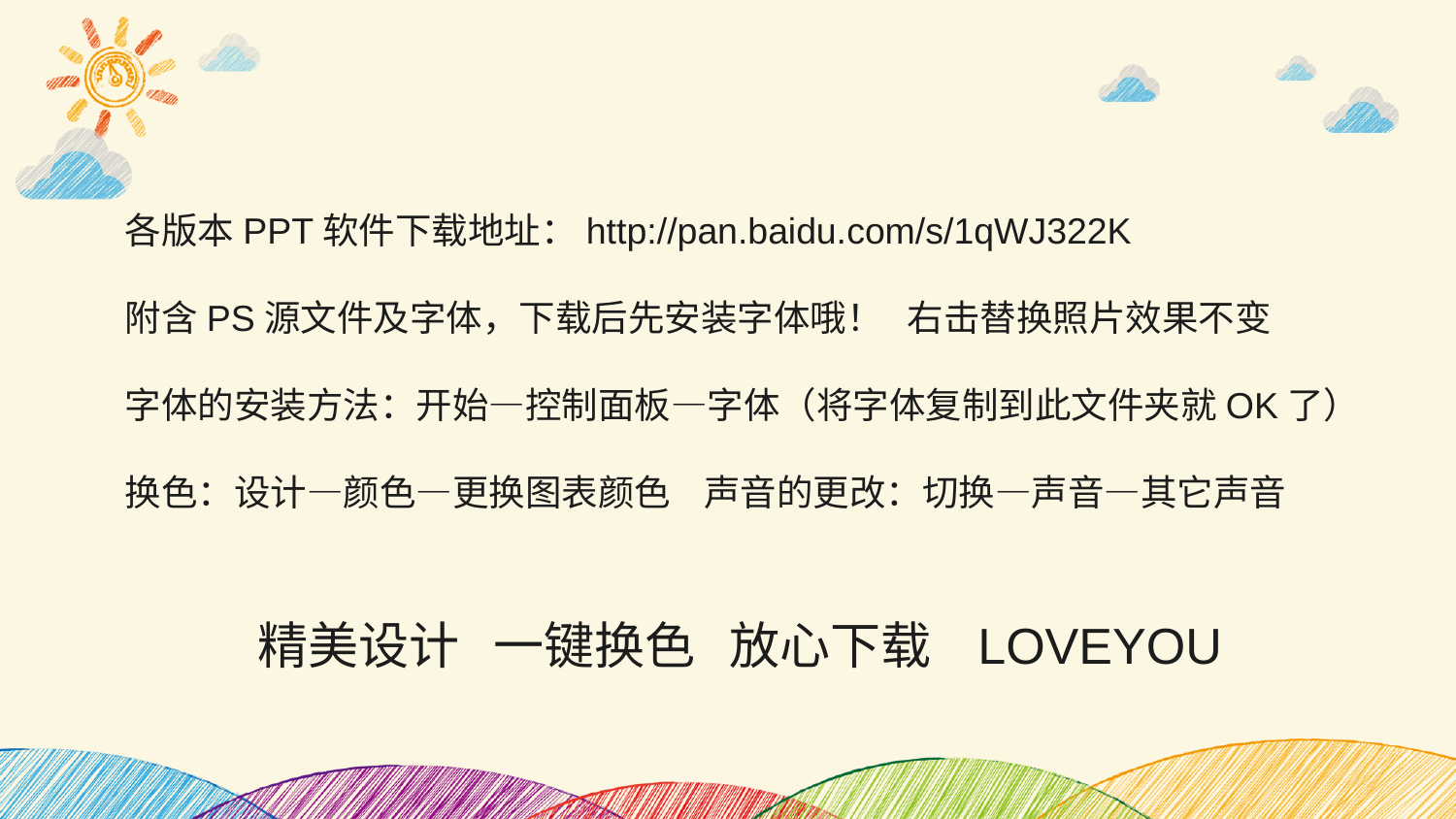

各版本PPT软件下载地址：http://pan.baidu.com/s/1qWJ322K
附含PS源文件及字体，下载后先安装字体哦！   右击替换照片效果不变
字体的安装方法：开始—控制面板—字体（将字体复制到此文件夹就OK了）
换色：设计—颜色—更换图表颜色    声音的更改：切换—声音—其它声音
精美设计   一键换色   放心下载   LOVEYOU